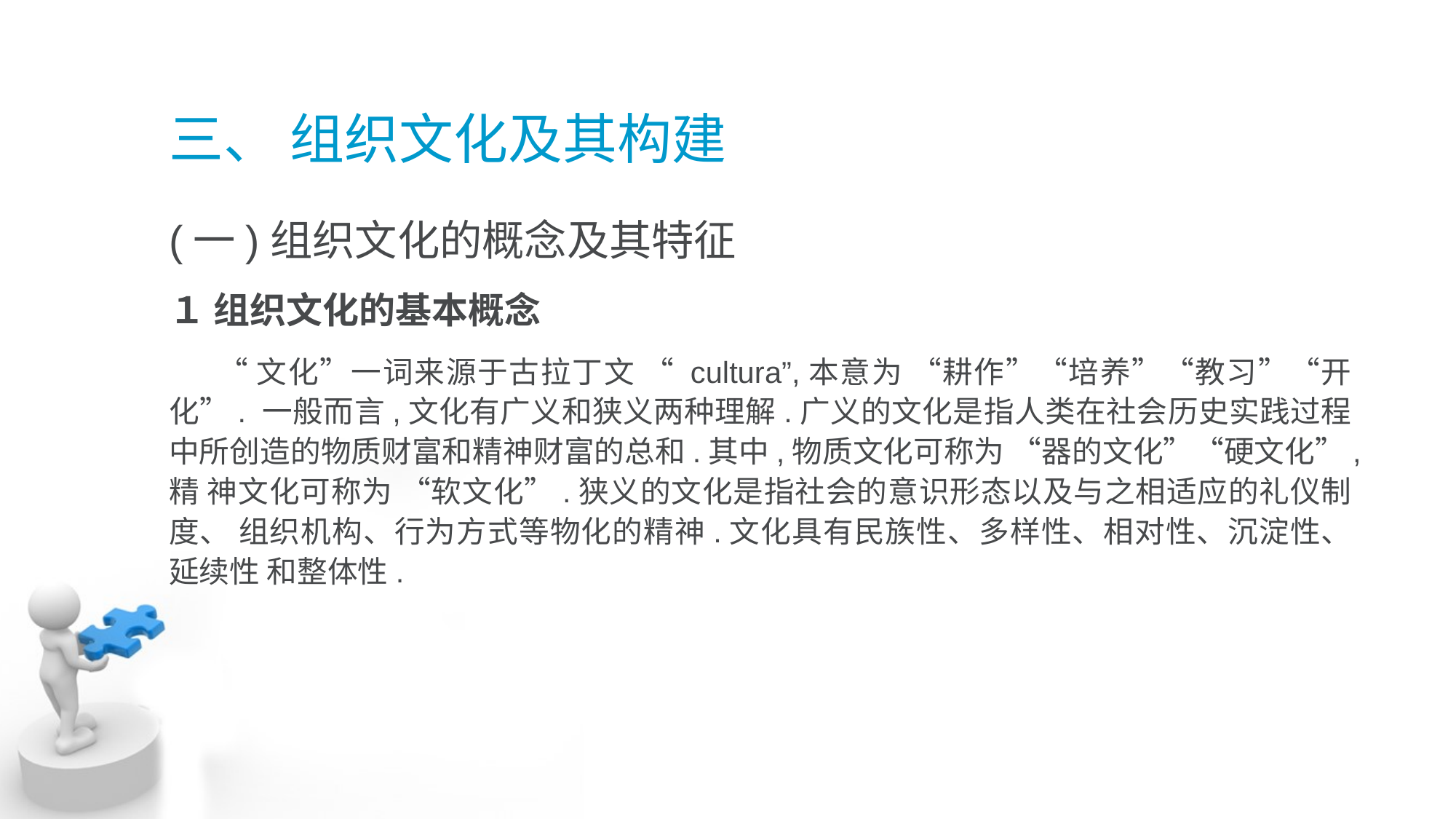

# 三、 组织文化及其构建
(一)组织文化的概念及其特征
１ 组织文化的基本概念
      “文化”一词来源于古拉丁文 “ cultura”,本意为 “耕作”“培养”“教习”“开化”. 一般而言,文化有广义和狭义两种理解.广义的文化是指人类在社会历史实践过程中所创造的物质财富和精神财富的总和.其中,物质文化可称为 “器的文化”“硬文化”,精 神文化可称为 “软文化”.狭义的文化是指社会的意识形态以及与之相适应的礼仪制度、 组织机构、行为方式等物化的精神.文化具有民族性、多样性、相对性、沉淀性、延续性 和整体性.